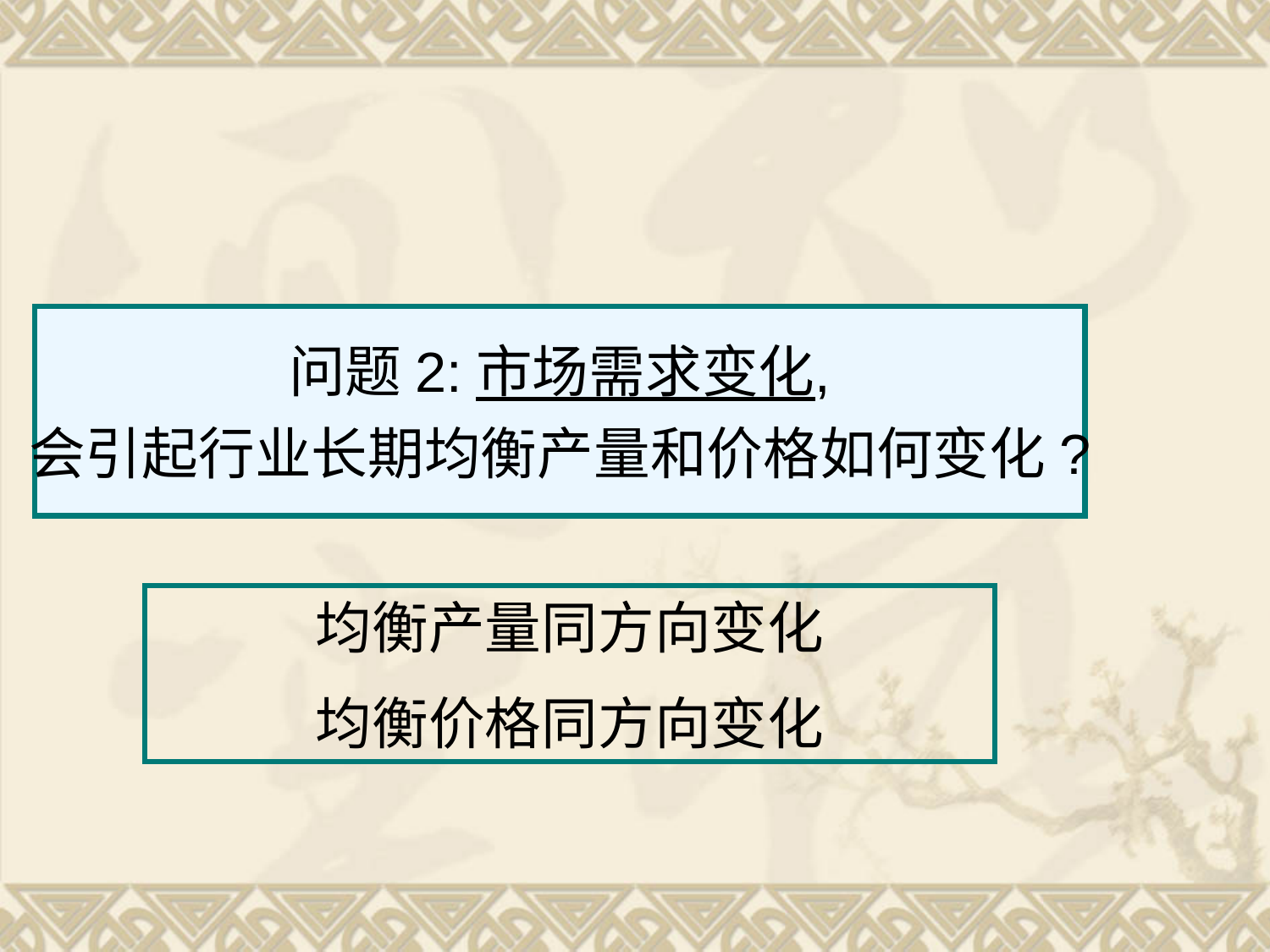

问题2:市场需求变化,
会引起行业长期均衡产量和价格如何变化?
均衡产量同方向变化
均衡价格同方向变化